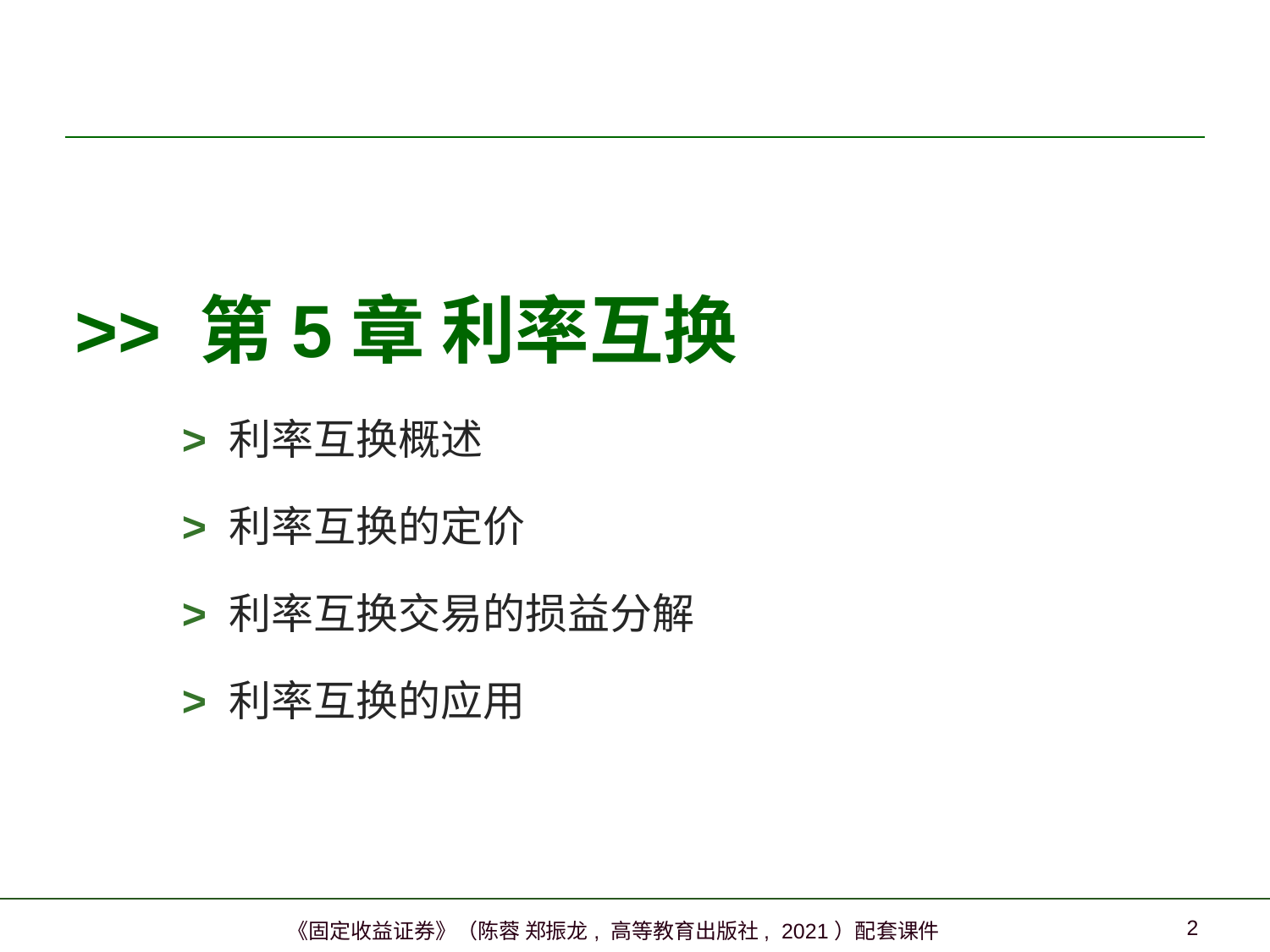

>> 第5章 利率互换
> 利率互换概述
> 利率互换的定价
> 利率互换交易的损益分解
> 利率互换的应用

2